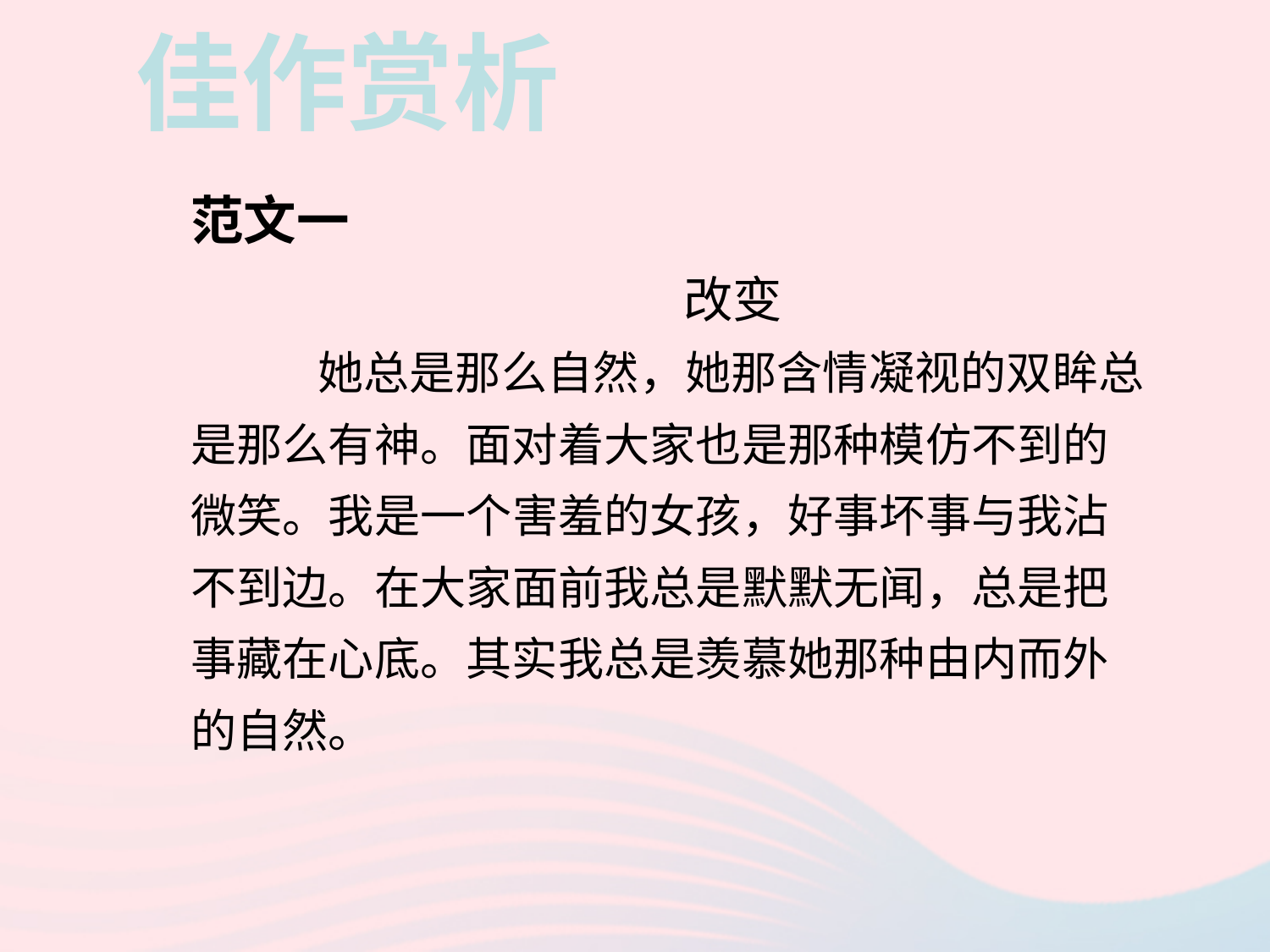

佳作赏析
范文一
	改变
	她总是那么自然，她那含情凝视的双眸总是那么有神。面对着大家也是那种模仿不到的微笑。我是一个害羞的女孩，好事坏事与我沾不到边。在大家面前我总是默默无闻，总是把事藏在心底。其实我总是羡慕她那种由内而外的自然。